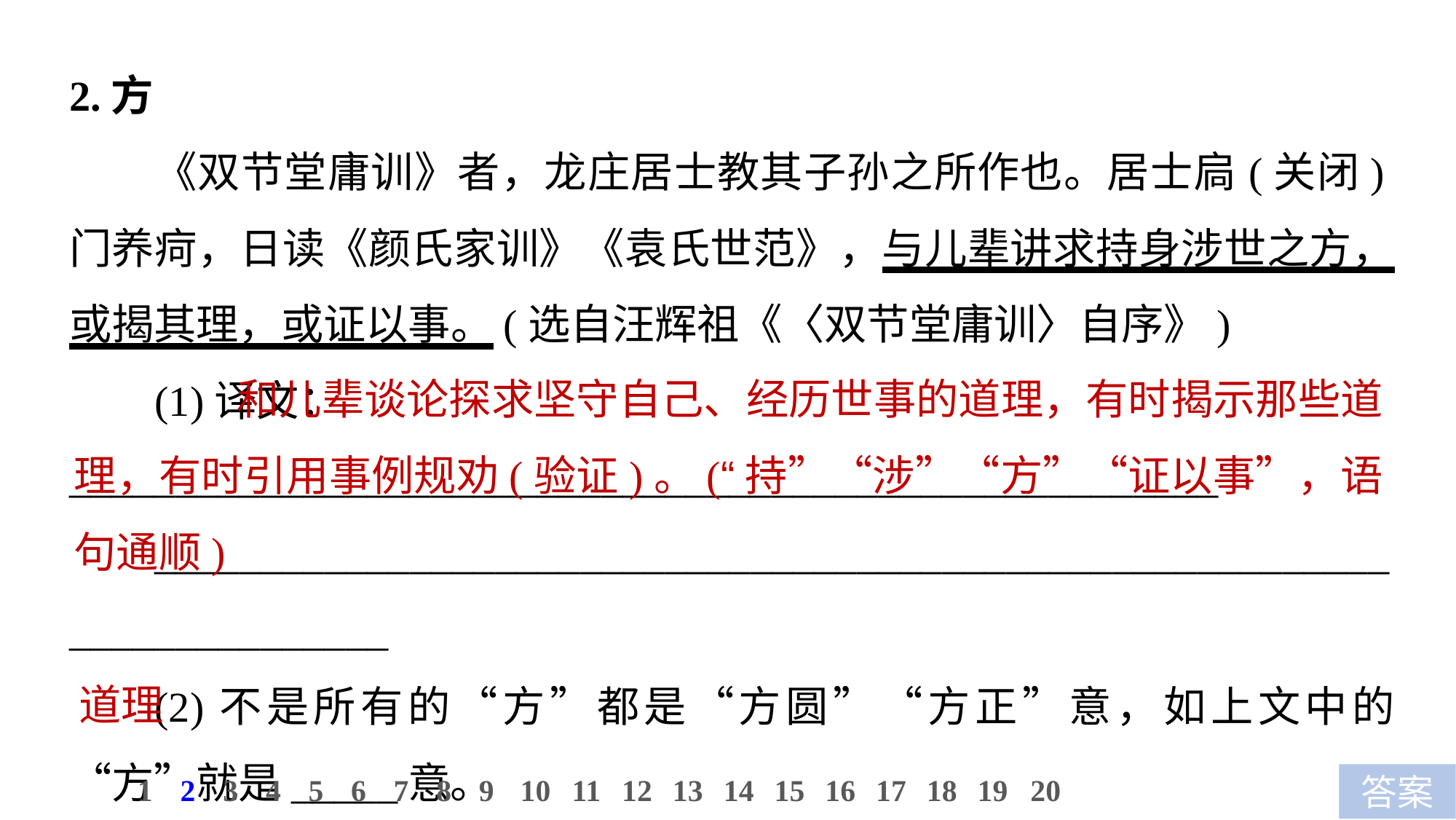

2.方
《双节堂庸训》者，龙庄居士教其子孙之所作也。居士扃(关闭)门养疴，日读《颜氏家训》《袁氏世范》，与儿辈讲求持身涉世之方，或揭其理，或证以事。(选自汪辉祖《〈双节堂庸训〉自序》)
(1)译文：______________________________________________________
_________________________________________________________________________
(2)不是所有的“方”都是“方圆”“方正”意，如上文中的“方”就是_____意。
                和儿辈谈论探求坚守自己、经历世事的道理，有时揭示那些道理，有时引用事例规劝(验证)。(“持”“涉”“方”“证以事”，语句通顺)
道理
10
1
2
3
4
5
6
7
8
9
11
12
13
14
15
16
17
18
19
20
答案